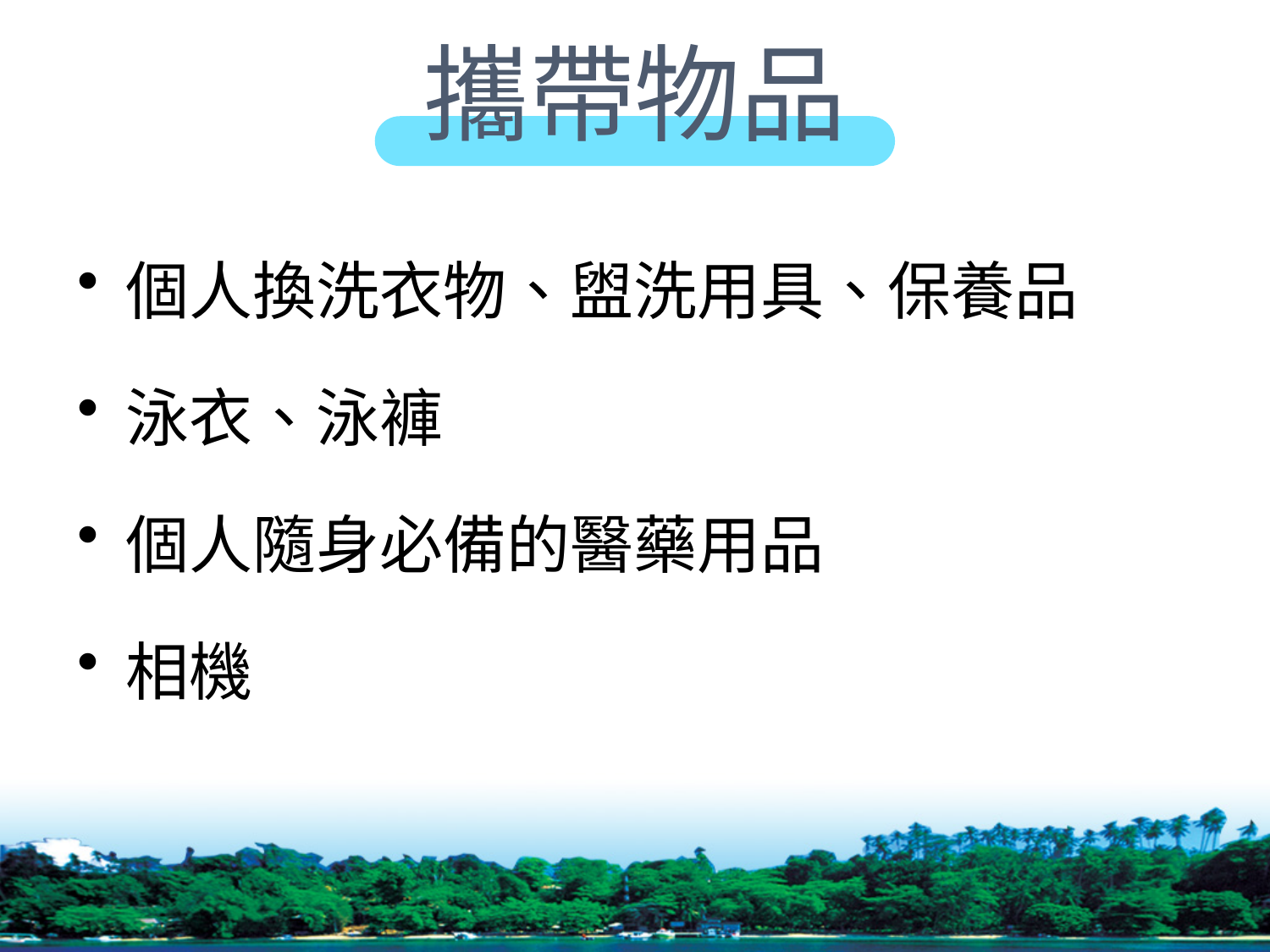

# 攜帶物品
個人換洗衣物、盥洗用具、保養品
泳衣、泳褲
個人隨身必備的醫藥用品
相機